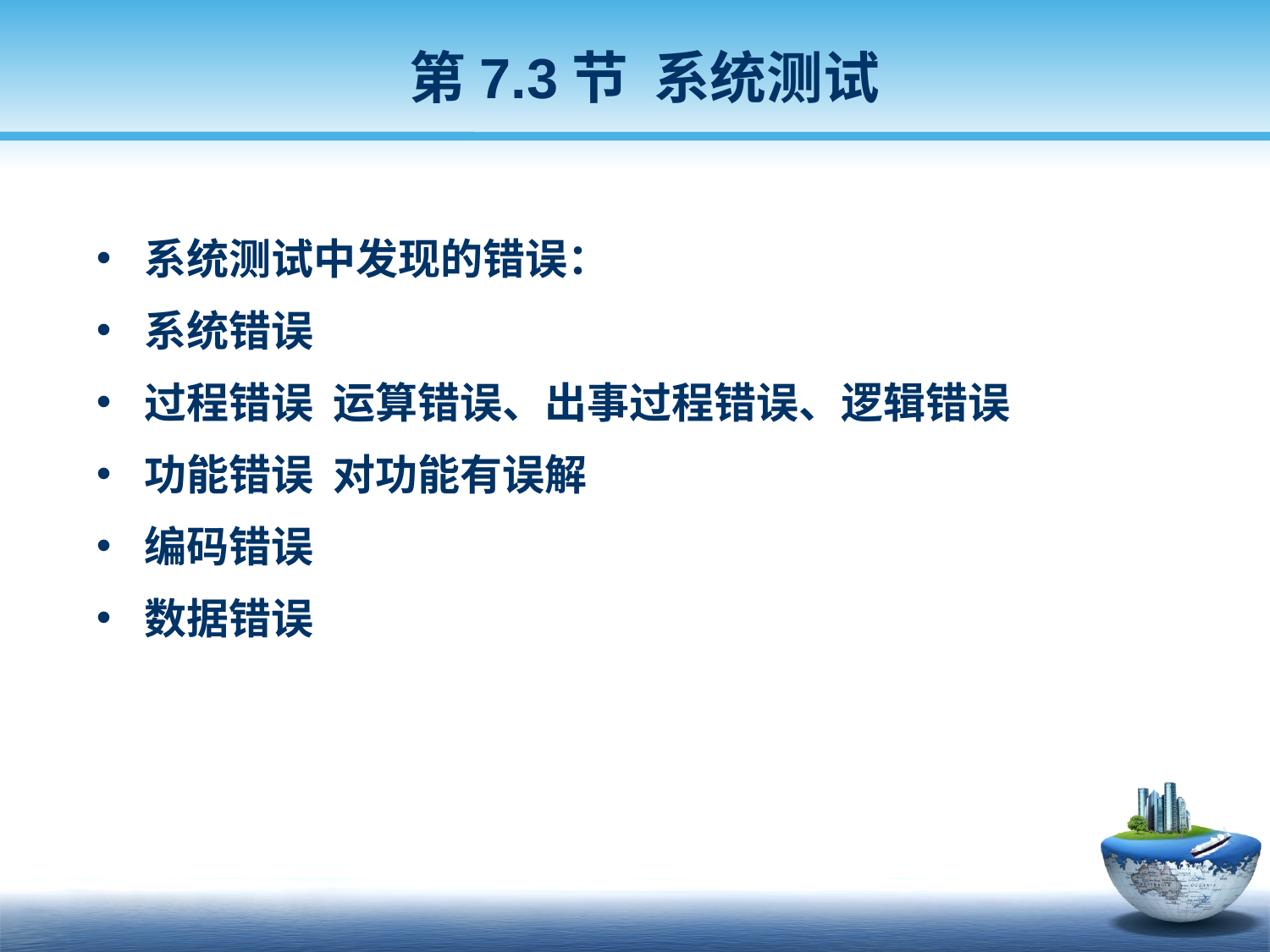

第7.3节  系统测试

系统测试中发现的错误：
系统错误
过程错误  运算错误、出事过程错误、逻辑错误
功能错误  对功能有误解
编码错误
数据错误